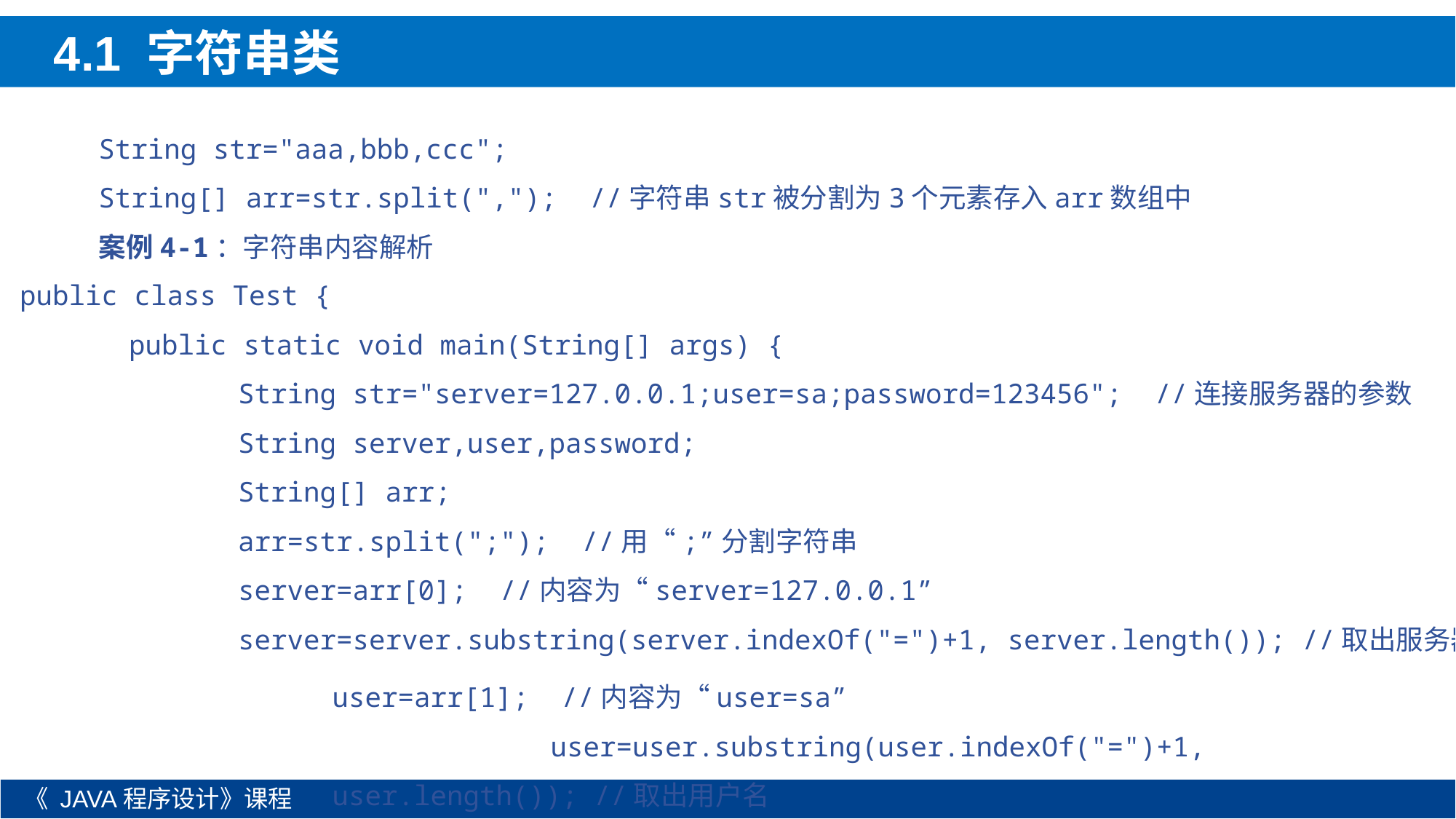

4.1 字符串类
String str="aaa,bbb,ccc";
String[] arr=str.split(",");  //字符串str被分割为3个元素存入arr数组中
案例4-1：字符串内容解析

public class Test {
	public static void main(String[] args) {
		String str="server=127.0.0.1;user=sa;password=123456";  //连接服务器的参数
		String server,user,password;
		String[] arr;
		arr=str.split(";");  //用“;”分割字符串
		server=arr[0];  //内容为“server=127.0.0.1”
		server=server.substring(server.indexOf("=")+1, server.length()); //取出服务器地址
user=arr[1];  //内容为“user=sa”
		user=user.substring(user.indexOf("=")+1, user.length()); //取出用户名
《 JAVA程序设计》课程